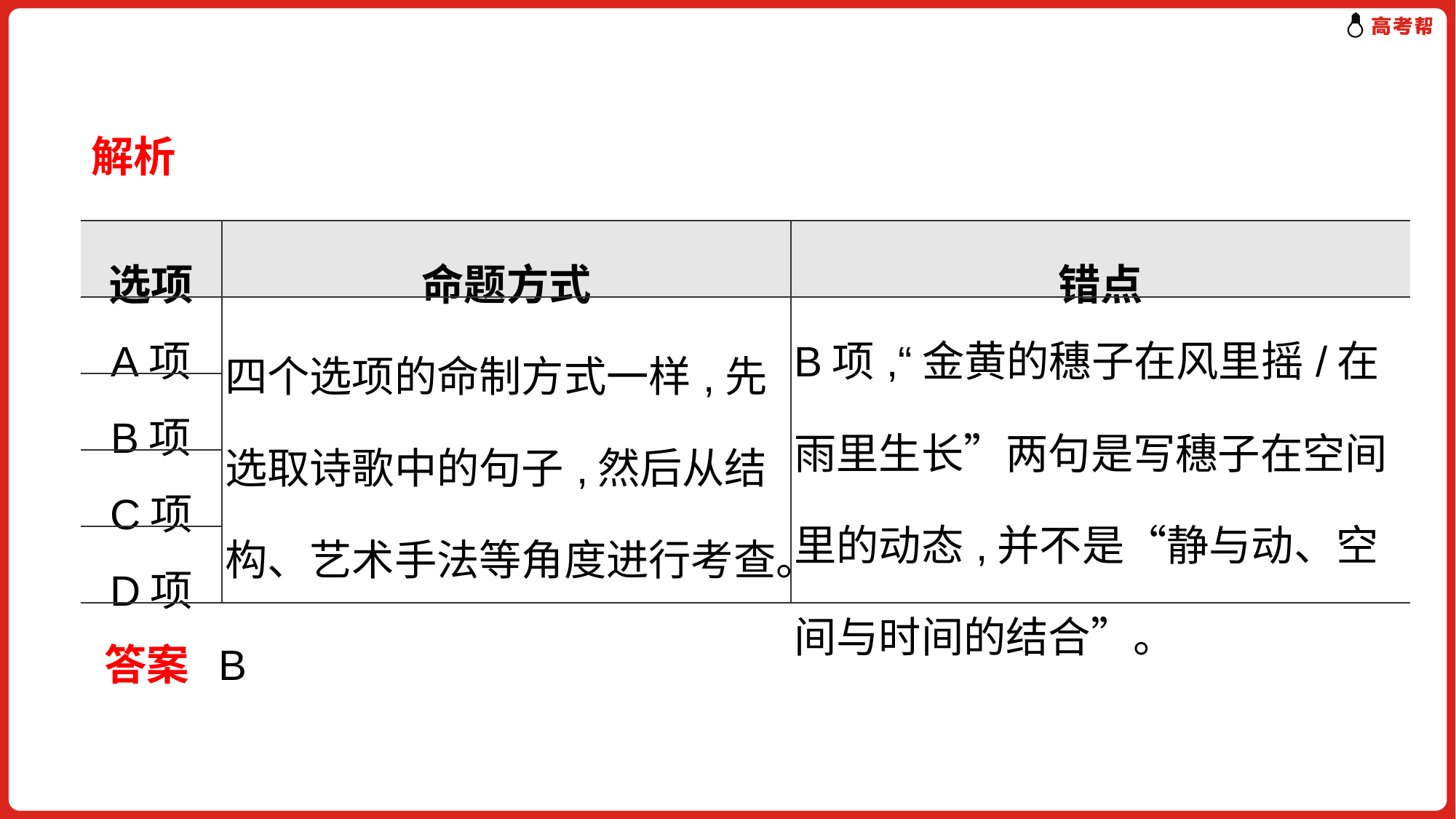

解析
| 选项 | 命题方式 | 错点 |
| --- | --- | --- |
| A项 | 四个选项的命制方式一样,先选取诗歌中的句子,然后从结构、艺术手法等角度进行考查。 | B项,“金黄的穗子在风里摇/在雨里生长”两句是写穗子在空间里的动态,并不是“静与动、空间与时间的结合”。 |
| B项 |  |  |
| C项 |  |  |
| D项 |  |  |
答案  B